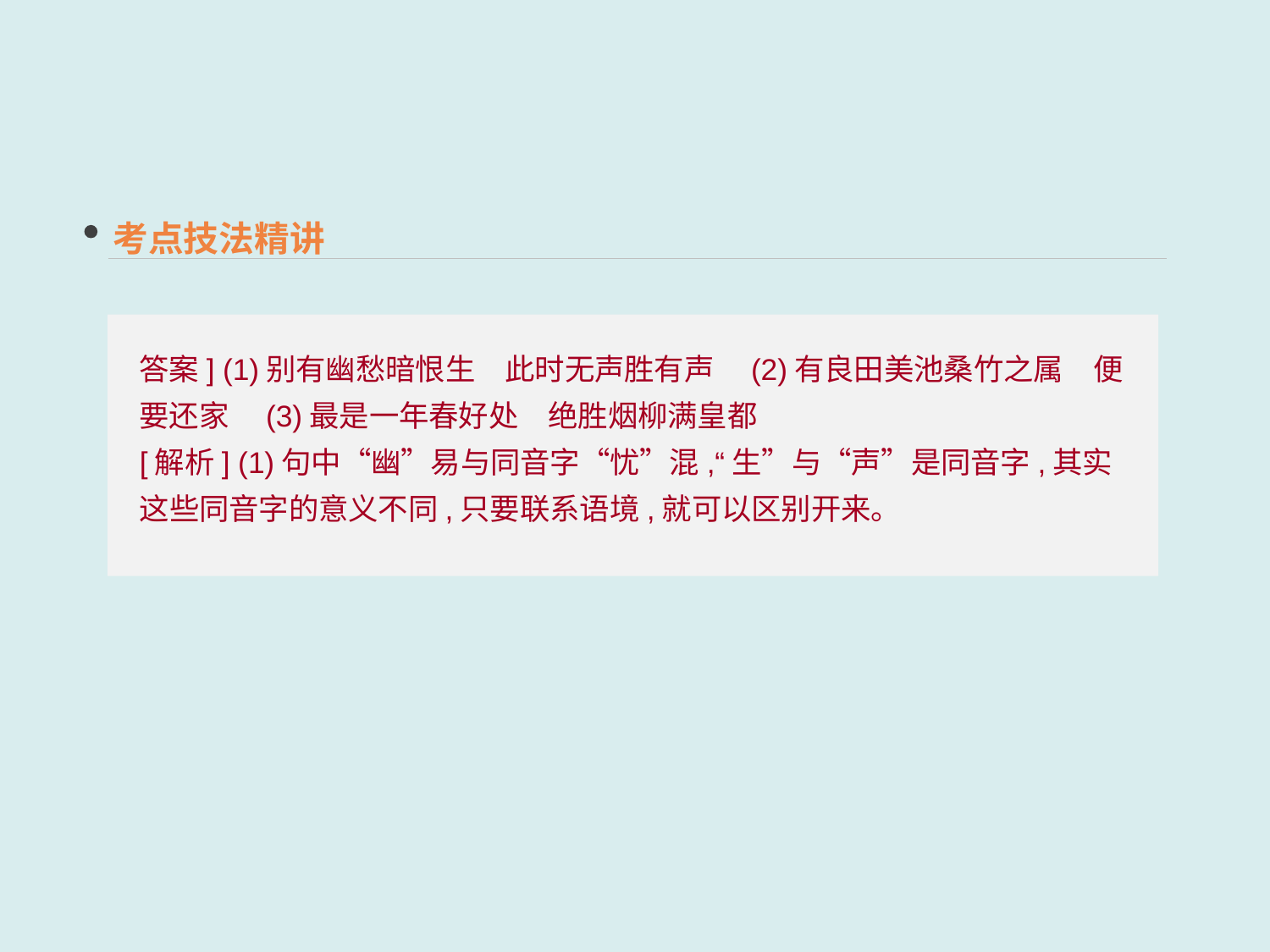

考点技法精讲

答案] (1)别有幽愁暗恨生　此时无声胜有声　(2)有良田美池桑竹之属　便要还家　(3)最是一年春好处　绝胜烟柳满皇都
[解析] (1)句中“幽”易与同音字“忧”混,“生”与“声”是同音字,其实这些同音字的意义不同,只要联系语境,就可以区别开来。